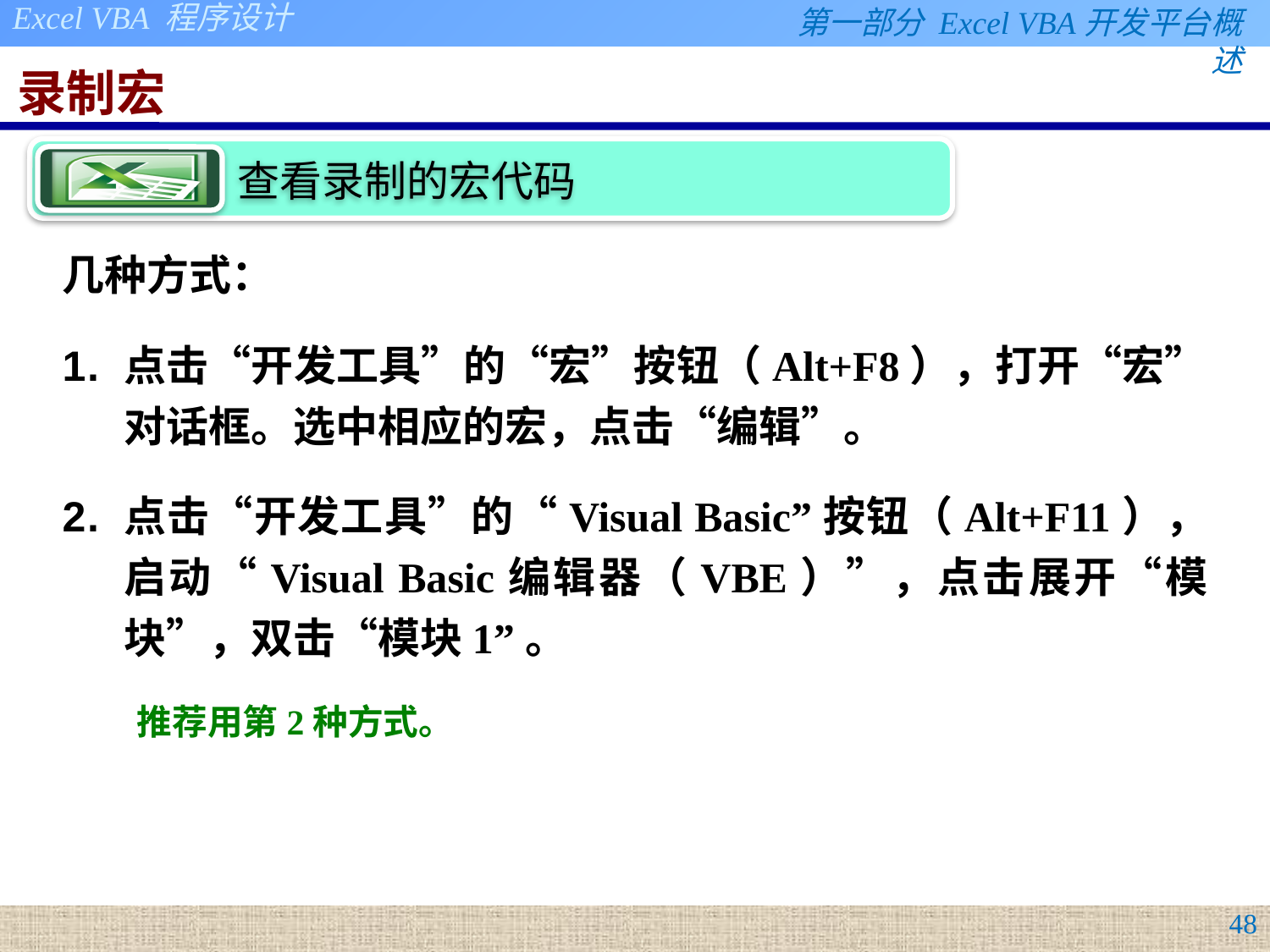

# 录制宏
查看录制的宏代码
几种方式：
点击“开发工具”的“宏”按钮（Alt+F8），打开“宏”对话框。选中相应的宏，点击“编辑”。
点击“开发工具”的“Visual Basic”按钮（Alt+F11），启动“Visual Basic编辑器（VBE）”，点击展开“模块”，双击“模块1”。
推荐用第2种方式。